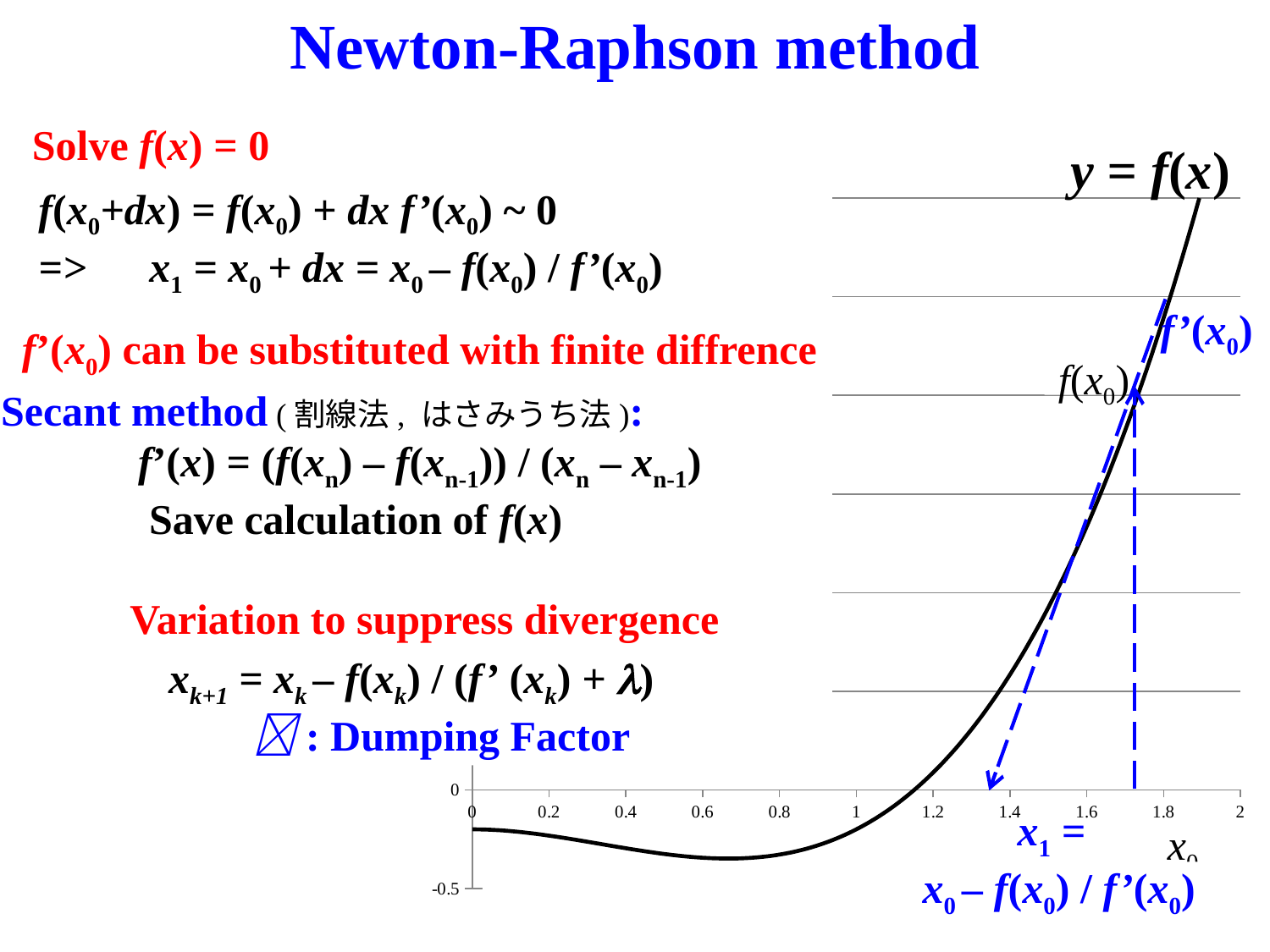

Newton-Raphson method
Solve f(x) = 0
y = f(x)

f(x0+dx) = f(x0) + dx f’(x0) ~ 0
=>　x1 = x0 + dx = x0 – f(x0) / f’(x0)

### Chart

| Category | f(x) |
|---|---|
f’(x0)
f’(x0) can be substituted with finite diffrence
f(x0)

Secant method (割線法, はさみうち法):
　　　f’(x) = (f(xn) – f(xn-1)) / (xn – xn-1)
              Save calculation of f(x)
Variation to suppress divergence
xk+1 = xk – f(xk) / (f’ (xk) + λ)
　　λ: Dumping Factor
　　x1 =
x0 – f(x0) / f’(x0)
x0